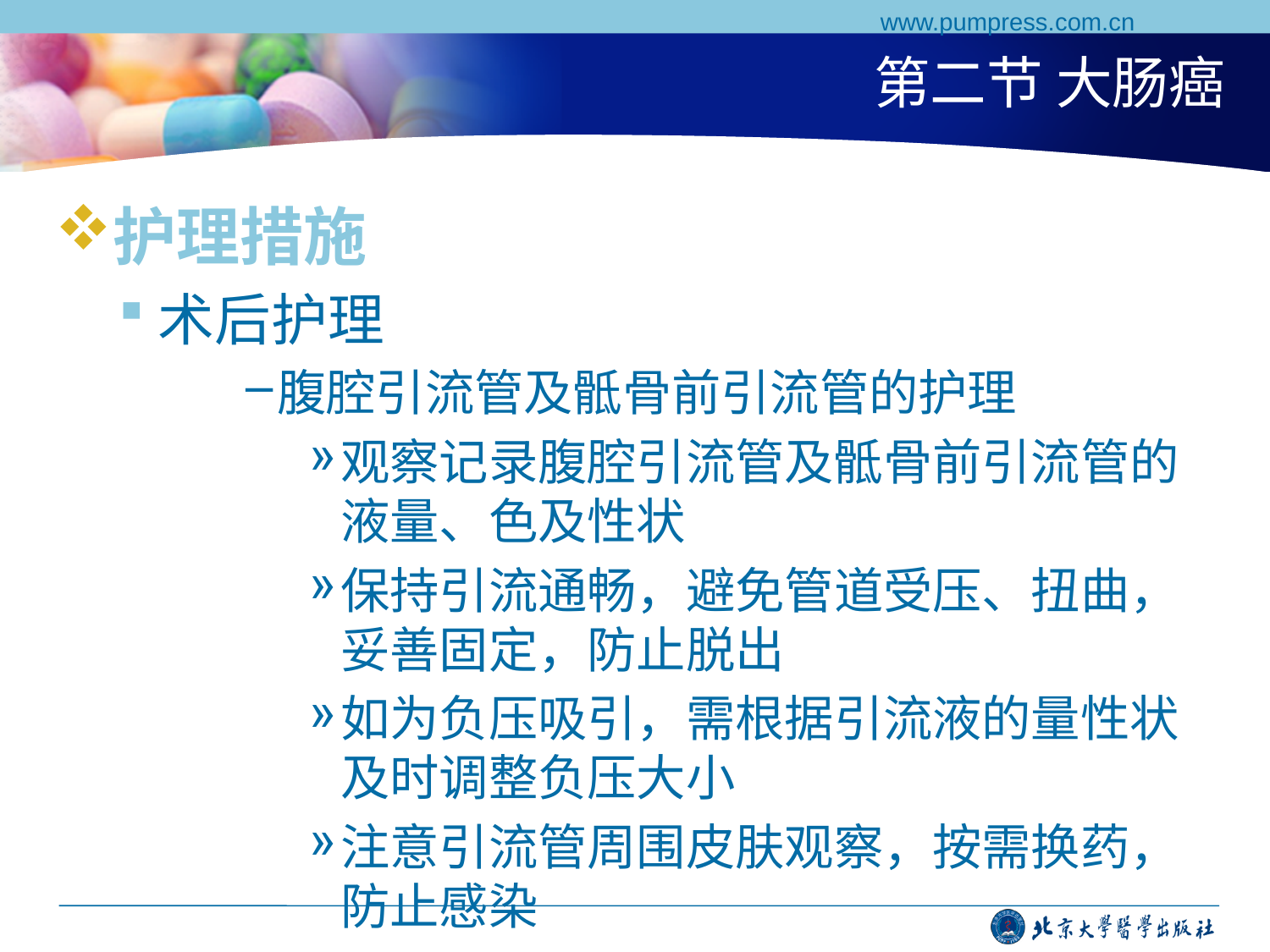

www.pumpress.com.cn
# 第二节 大肠癌
护理措施
术后护理
腹腔引流管及骶骨前引流管的护理
观察记录腹腔引流管及骶骨前引流管的液量、色及性状
保持引流通畅，避免管道受压、扭曲，妥善固定，防止脱出
如为负压吸引，需根据引流液的量性状及时调整负压大小
注意引流管周围皮肤观察，按需换药，防止感染